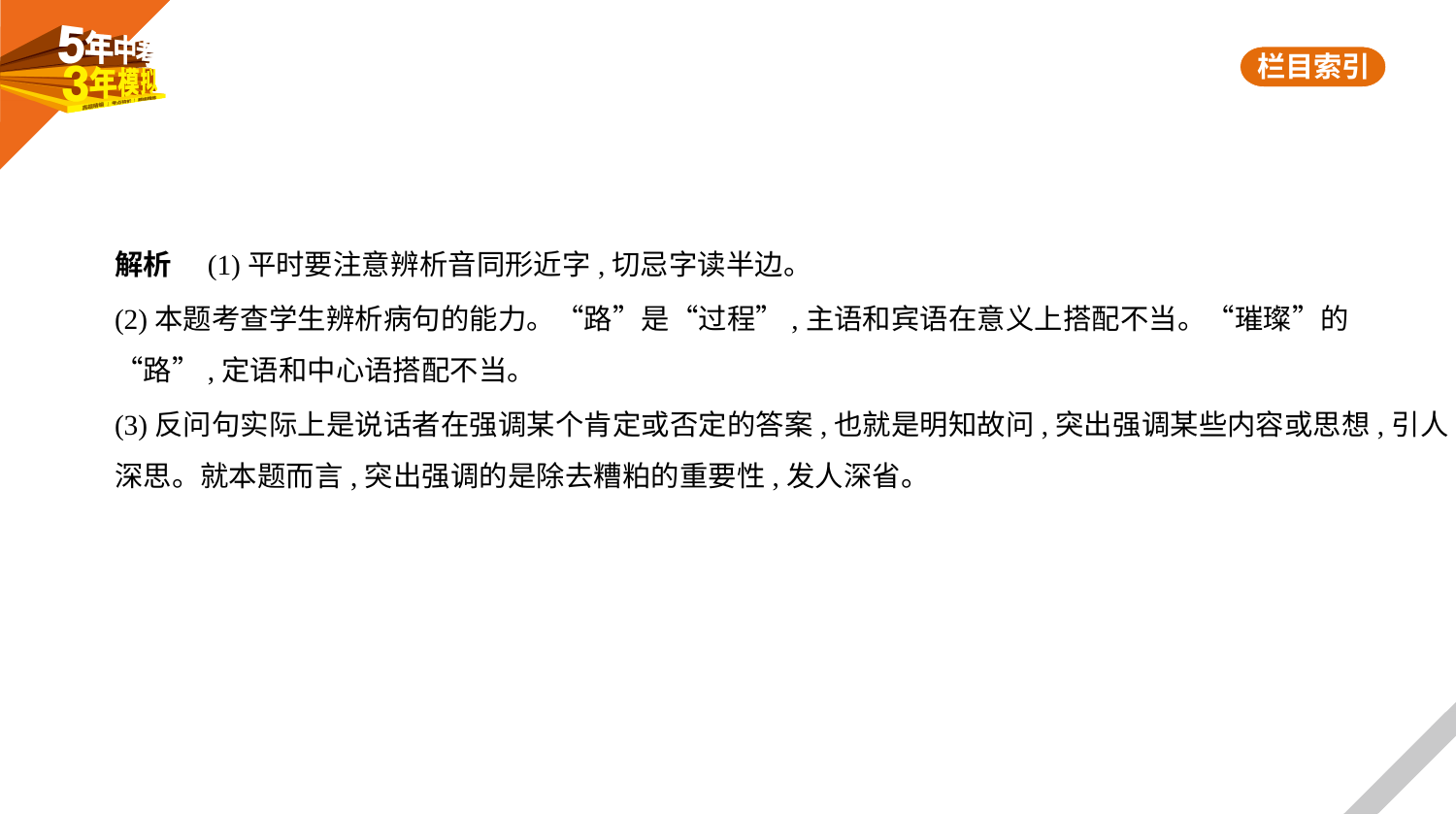

解析　(1)平时要注意辨析音同形近字,切忌字读半边。
(2)本题考查学生辨析病句的能力。“路”是“过程”,主语和宾语在意义上搭配不当。“璀璨”的
“路”,定语和中心语搭配不当。
(3)反问句实际上是说话者在强调某个肯定或否定的答案,也就是明知故问,突出强调某些内容或思想,引人
深思。就本题而言,突出强调的是除去糟粕的重要性,发人深省。